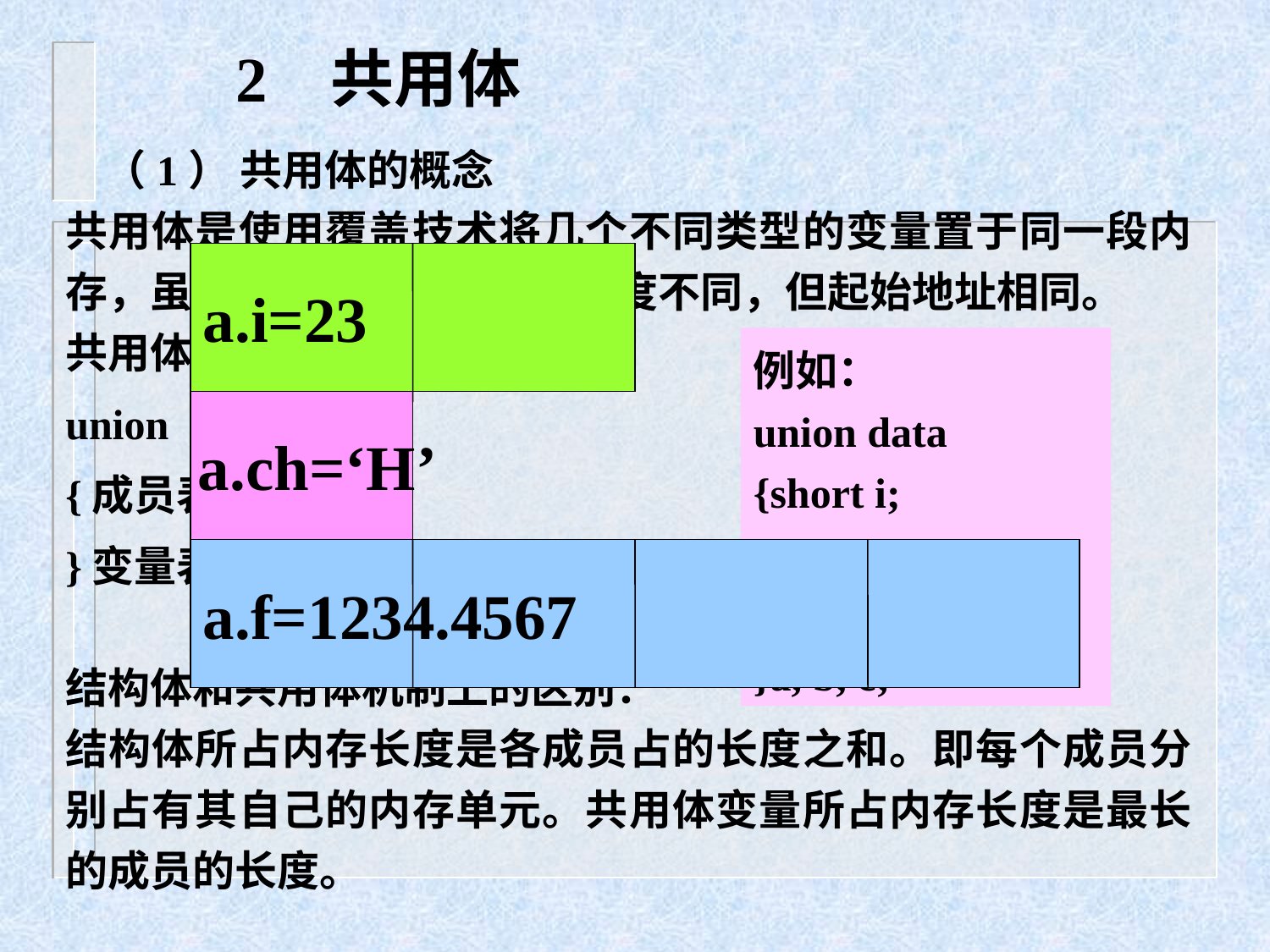

# 2   共用体
   （1） 共用体的概念
共用体是使用覆盖技术将几个不同类型的变量置于同一段内存，虽然它们各自占的内存长度不同，但起始地址相同。
共用体定义的一般形式：
union	共用体名
{成员表列
}变量表列；

结构体和共用体机制上的区别：
结构体所占内存长度是各成员占的长度之和。即每个成员分别占有其自己的内存单元。共用体变量所占内存长度是最长的成员的长度。
a.i=23

  a.ch=‘H’
a.f=1234.4567

例如：
union data
{short i;
 char ch;
 float f;
}a, b, c;